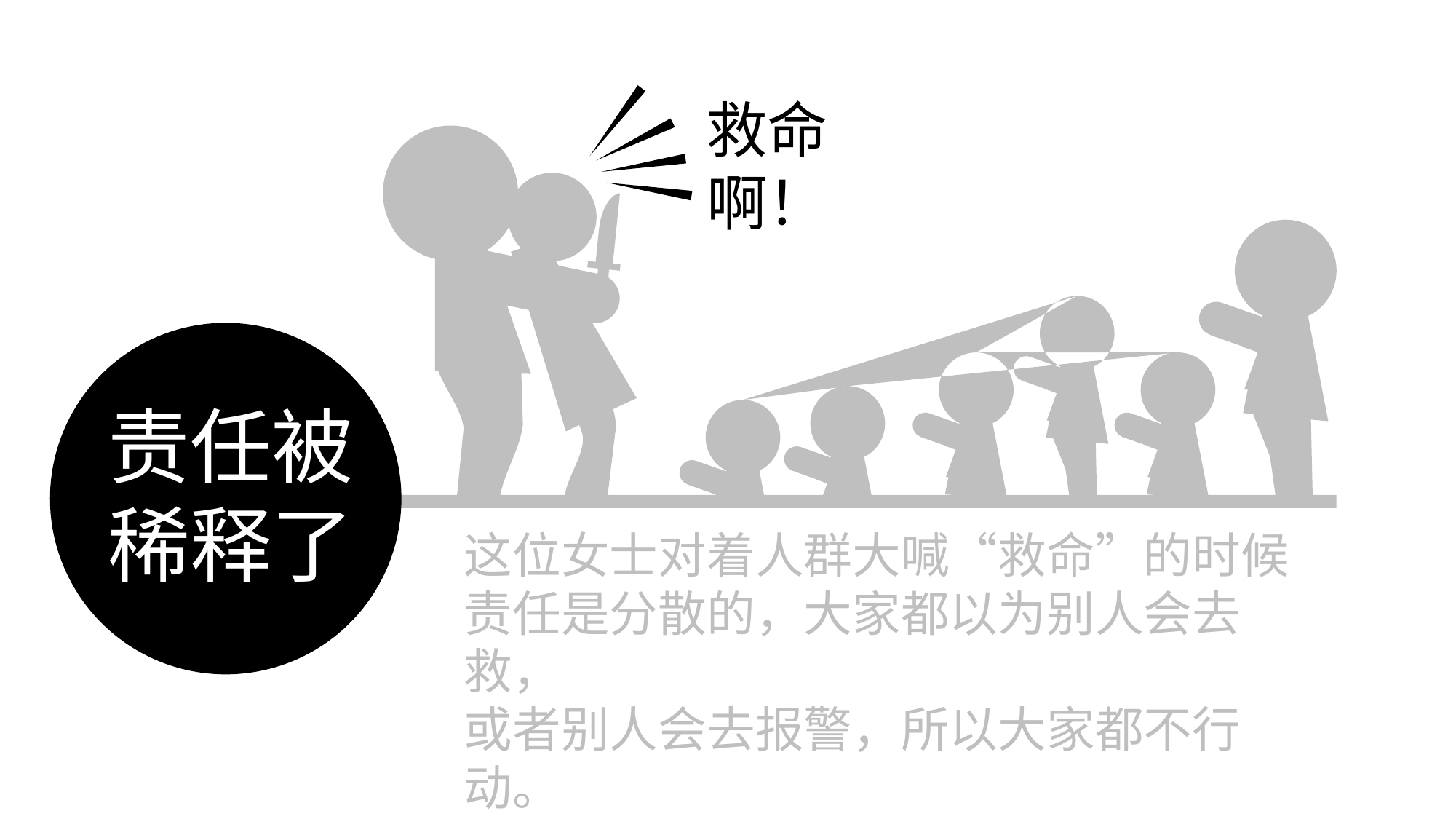

救命啊！

责任被稀释了

这位女士对着人群大喊“救命”的时候
责任是分散的，大家都以为别人会去救，
或者别人会去报警，所以大家都不行动。
这也告诉我们：这样喊救命是错误的！